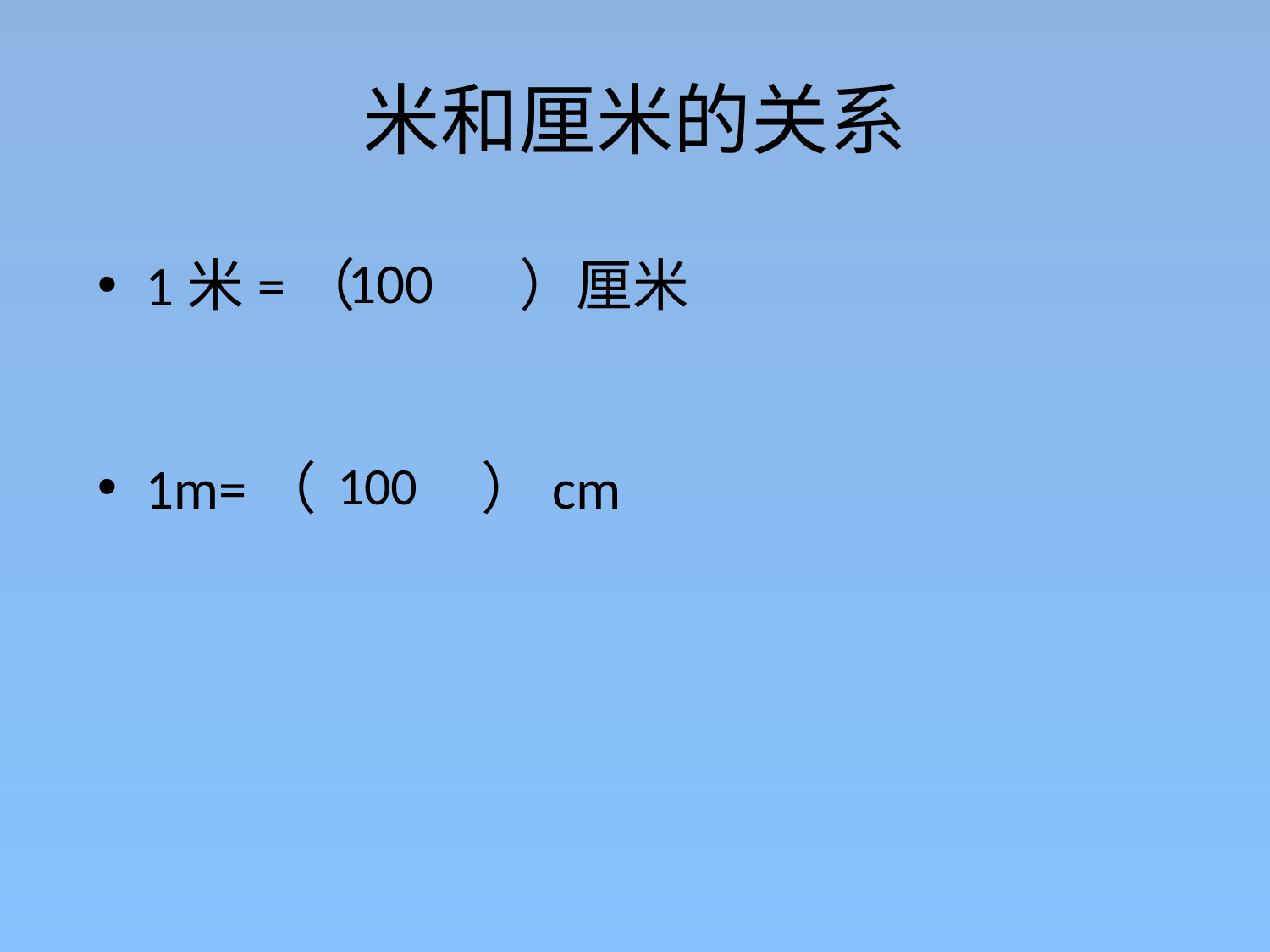

# 米和厘米的关系
100
1米=（             ）厘米
1m=（             ）cm
100